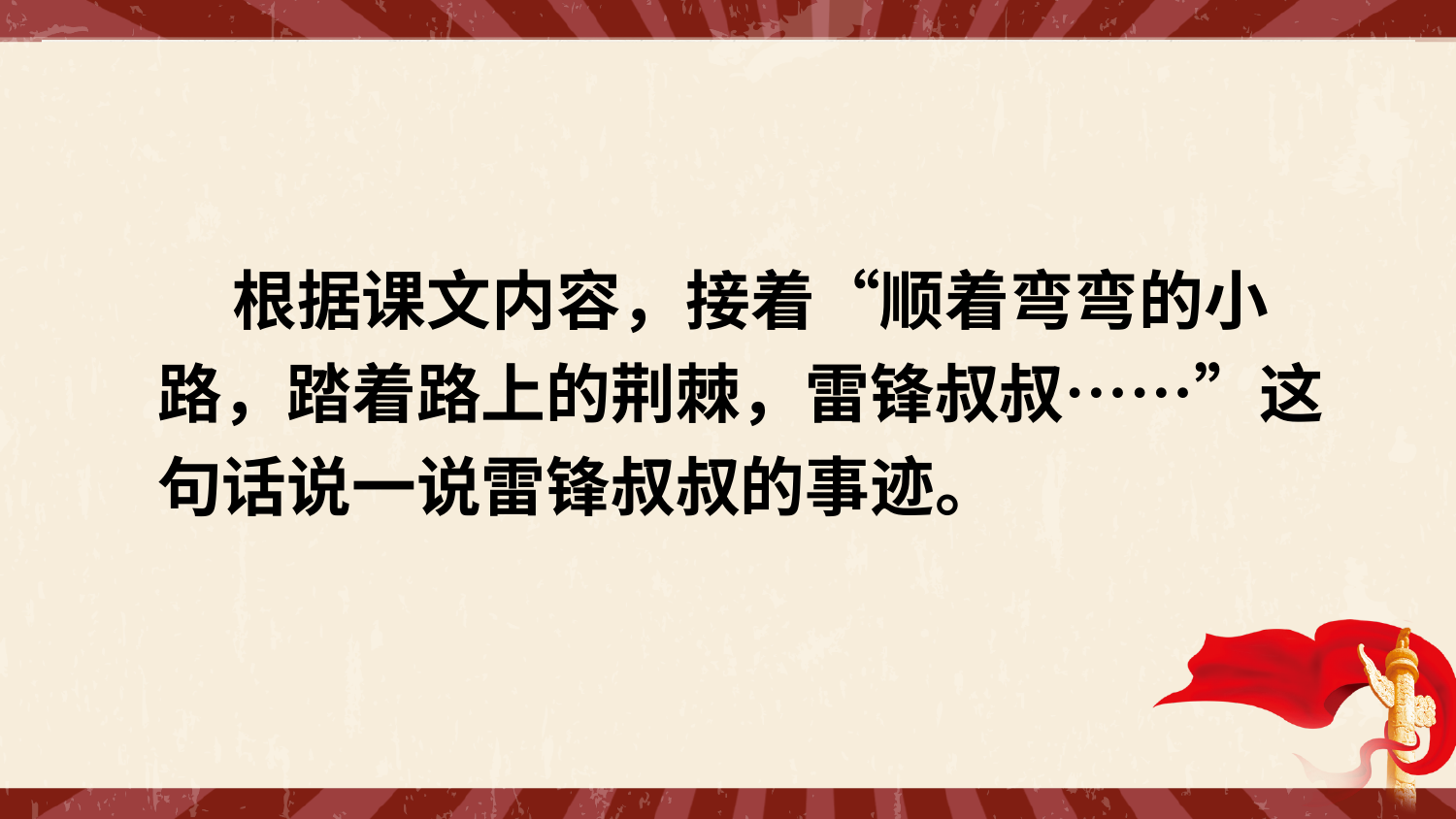

根据课文内容，接着“顺着弯弯的小路，踏着路上的荆棘，雷锋叔叔……”这句话说一说雷锋叔叔的事迹。